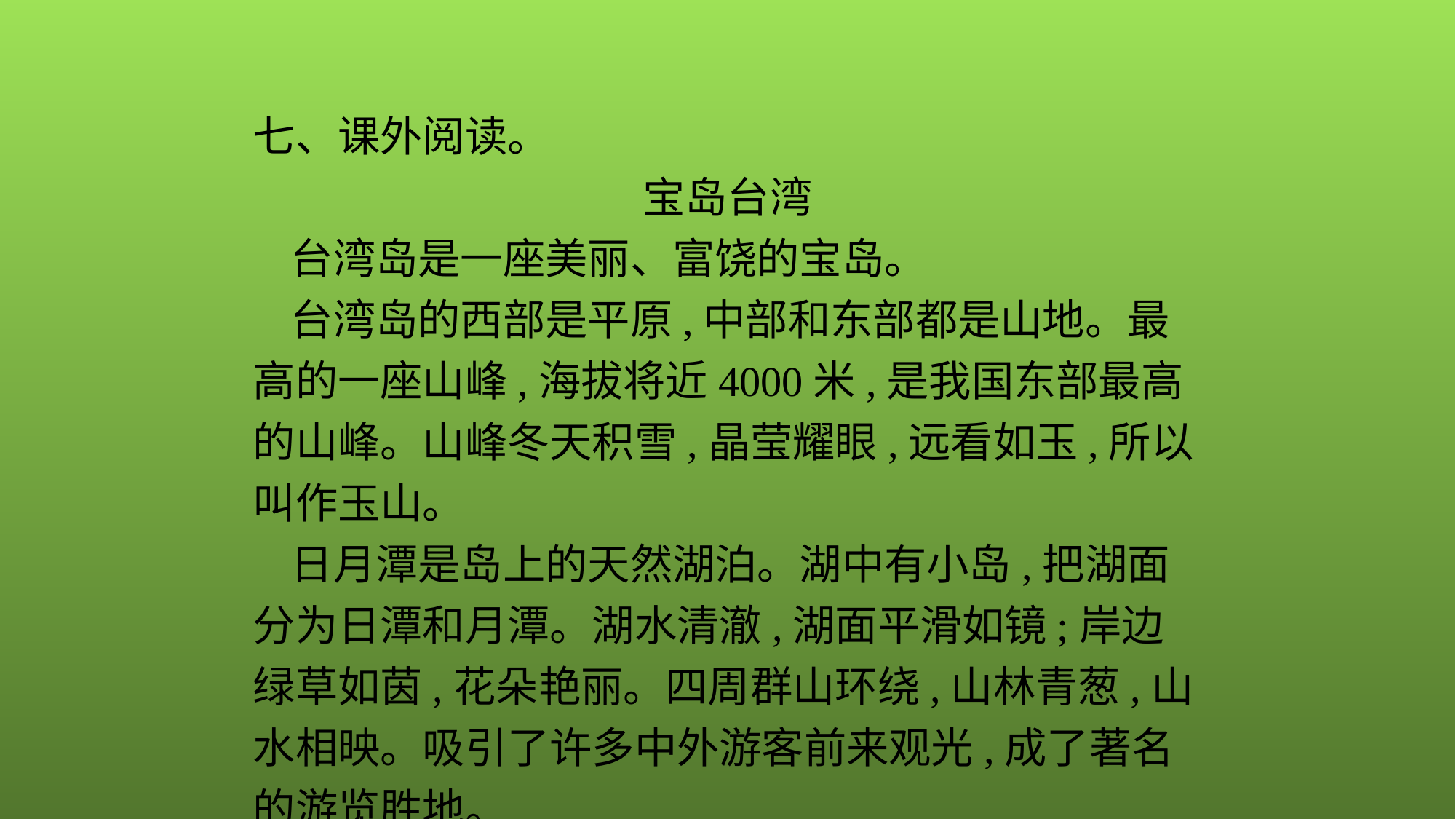

七、课外阅读。
宝岛台湾
台湾岛是一座美丽、富饶的宝岛。
台湾岛的西部是平原,中部和东部都是山地。最高的一座山峰,海拔将近4000米,是我国东部最高的山峰。山峰冬天积雪,晶莹耀眼,远看如玉,所以叫作玉山。
日月潭是岛上的天然湖泊。湖中有小岛,把湖面分为日潭和月潭。湖水清澈,湖面平滑如镜;岸边绿草如茵,花朵艳丽。四周群山环绕,山林青葱,山水相映。吸引了许多中外游客前来观光,成了著名的游览胜地。